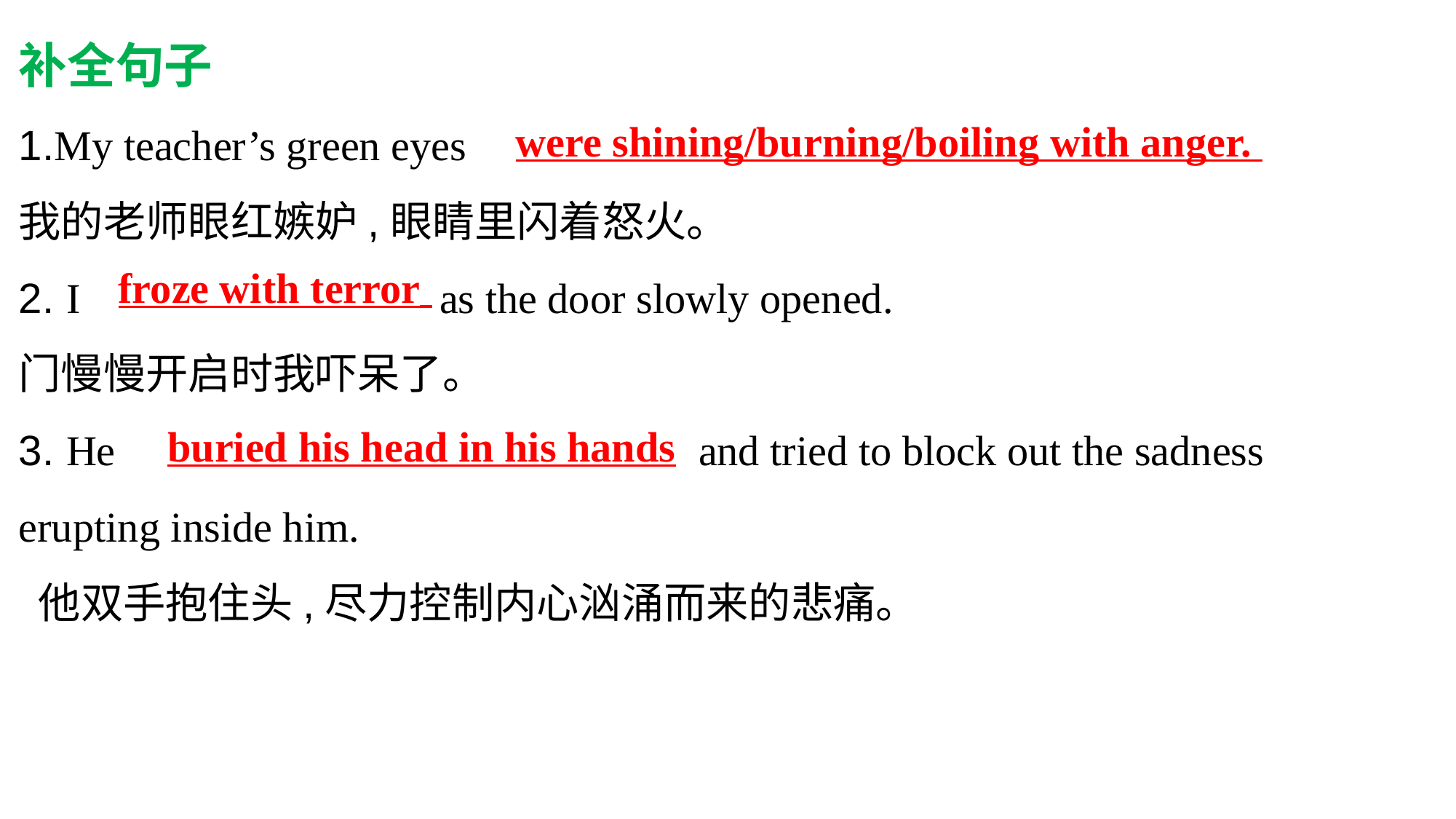

补全句子
1.My teacher’s green eyes
我的老师眼红嫉妒,眼睛里闪着怒火。
2. I                                as the door slowly opened.
门慢慢开启时我吓呆了。
3. He                                                    and tried to block out the sadness
erupting inside him.
 他双手抱住头,尽力控制内心汹涌而来的悲痛。

were shining/burning/boiling with anger.
froze with terror
 buried his head in his hands